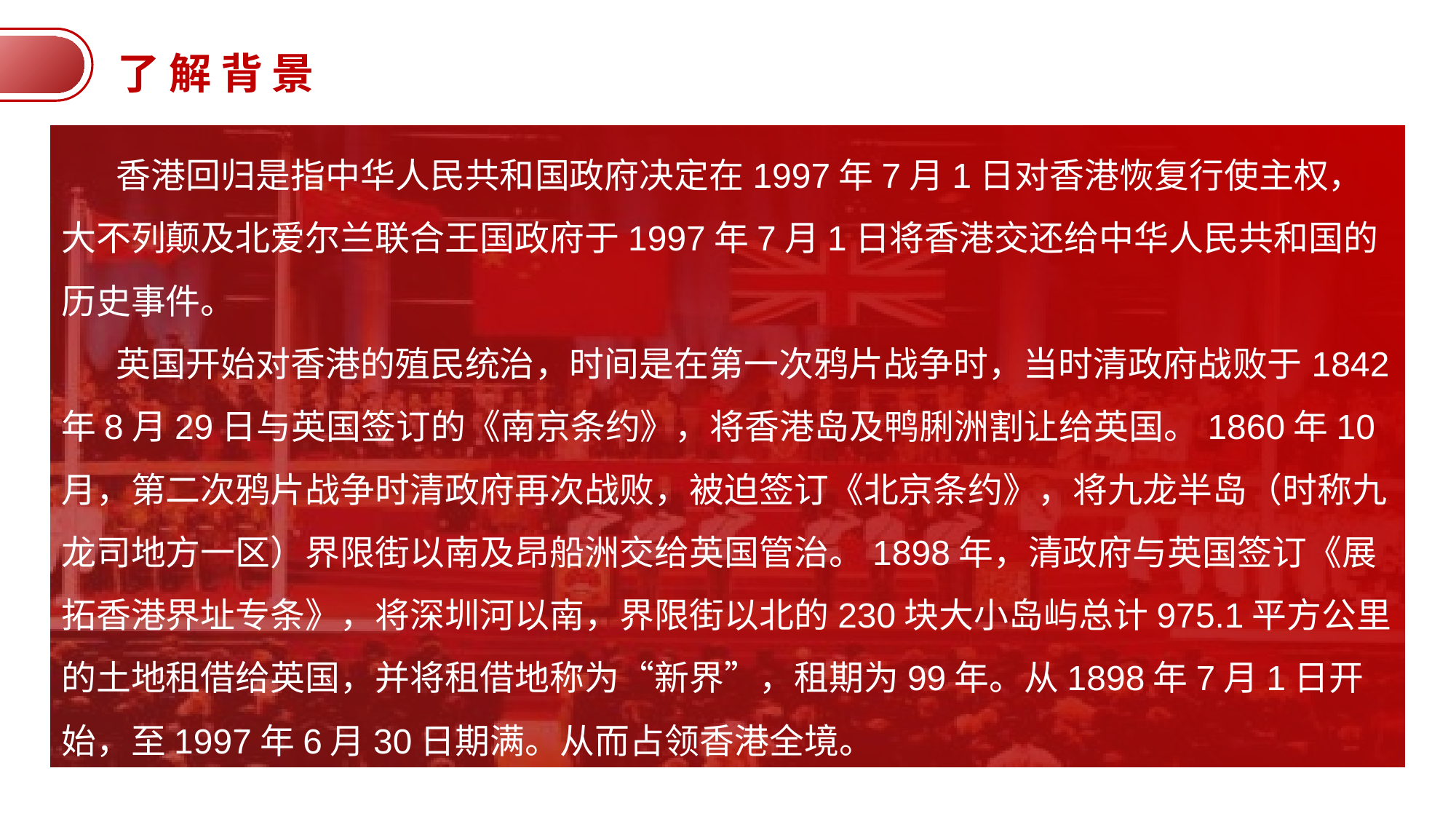

了解背景

      香港回归是指中华人民共和国政府决定在1997年7月1日对香港恢复行使主权，大不列颠及北爱尔兰联合王国政府于1997年7月1日将香港交还给中华人民共和国的历史事件。
      英国开始对香港的殖民统治，时间是在第一次鸦片战争时，当时清政府战败于1842年8月29日与英国签订的《南京条约》，将香港岛及鸭脷洲割让给英国。1860年10月，第二次鸦片战争时清政府再次战败，被迫签订《北京条约》，将九龙半岛（时称九龙司地方一区）界限街以南及昂船洲交给英国管治。1898年，清政府与英国签订《展拓香港界址专条》，将深圳河以南，界限街以北的230块大小岛屿总计975.1平方公里的土地租借给英国，并将租借地称为“新界”，租期为99年。从1898年7月1日开始，至1997年6月30日期满。从而占领香港全境。